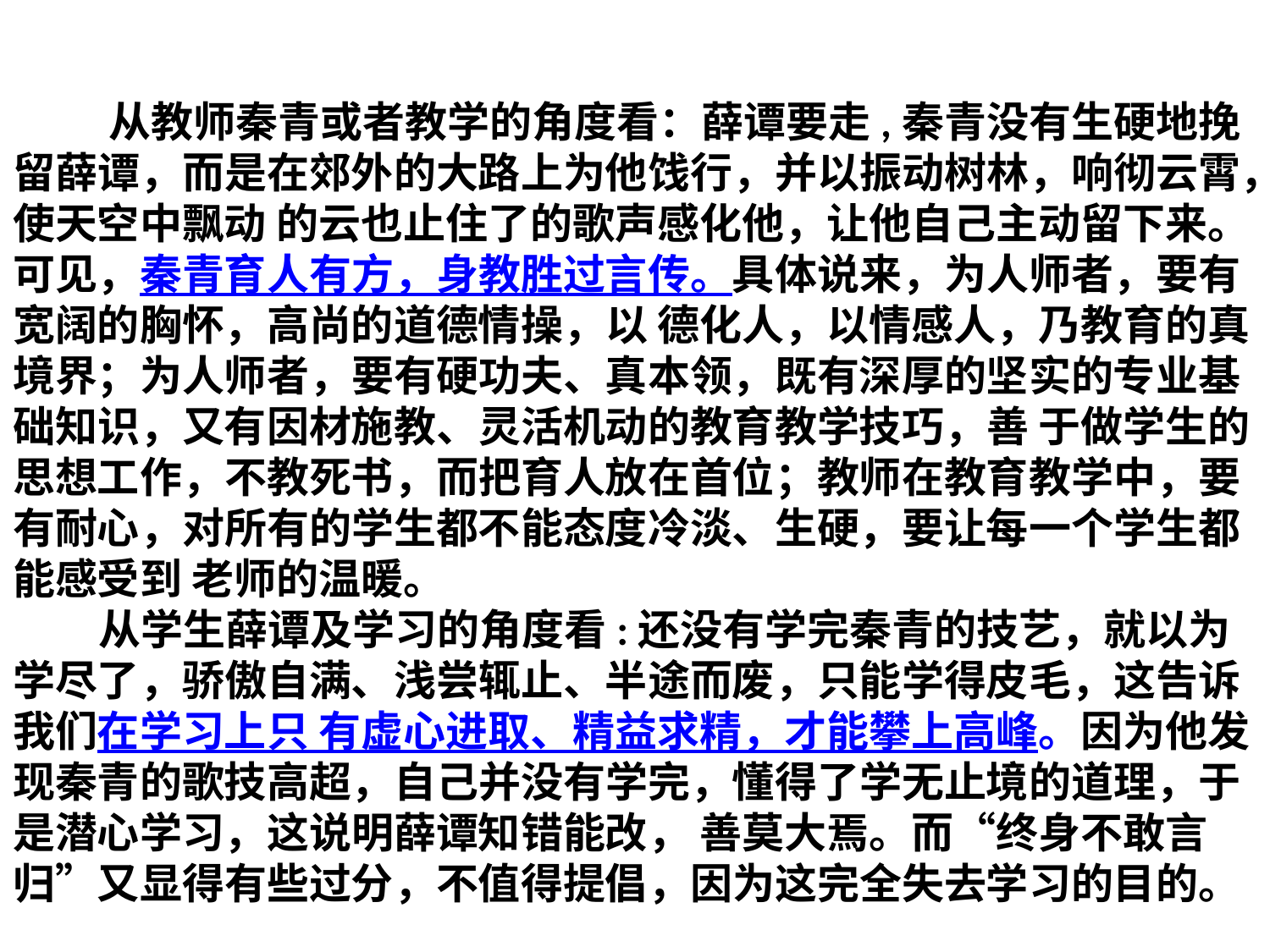

# 从教师秦青或者教学的角度看：薛谭要走,秦青没有生硬地挽留薛谭，而是在郊外的大路上为他饯行，并以振动树林，响彻云霄，使天空中飘动 的云也止住了的歌声感化他，让他自己主动留下来。可见，秦青育人有方，身教胜过言传。具体说来，为人师者，要有宽阔的胸怀，高尚的道德情操，以 德化人，以情感人，乃教育的真境界；为人师者，要有硬功夫、真本领，既有深厚的坚实的专业基础知识，又有因材施教、灵活机动的教育教学技巧，善 于做学生的思想工作，不教死书，而把育人放在首位；教师在教育教学中，要有耐心，对所有的学生都不能态度冷淡、生硬，要让每一个学生都能感受到 老师的温暖。 从学生薛谭及学习的角度看:还没有学完秦青的技艺，就以为学尽了，骄傲自满、浅尝辄止、半途而废，只能学得皮毛，这告诉我们在学习上只 有虚心进取、精益求精，才能攀上高峰。因为他发现秦青的歌技高超，自己并没有学完，懂得了学无止境的道理，于是潜心学习，这说明薛谭知错能改， 善莫大焉。而“终身不敢言归”又显得有些过分，不值得提倡，因为这完全失去学习的目的。